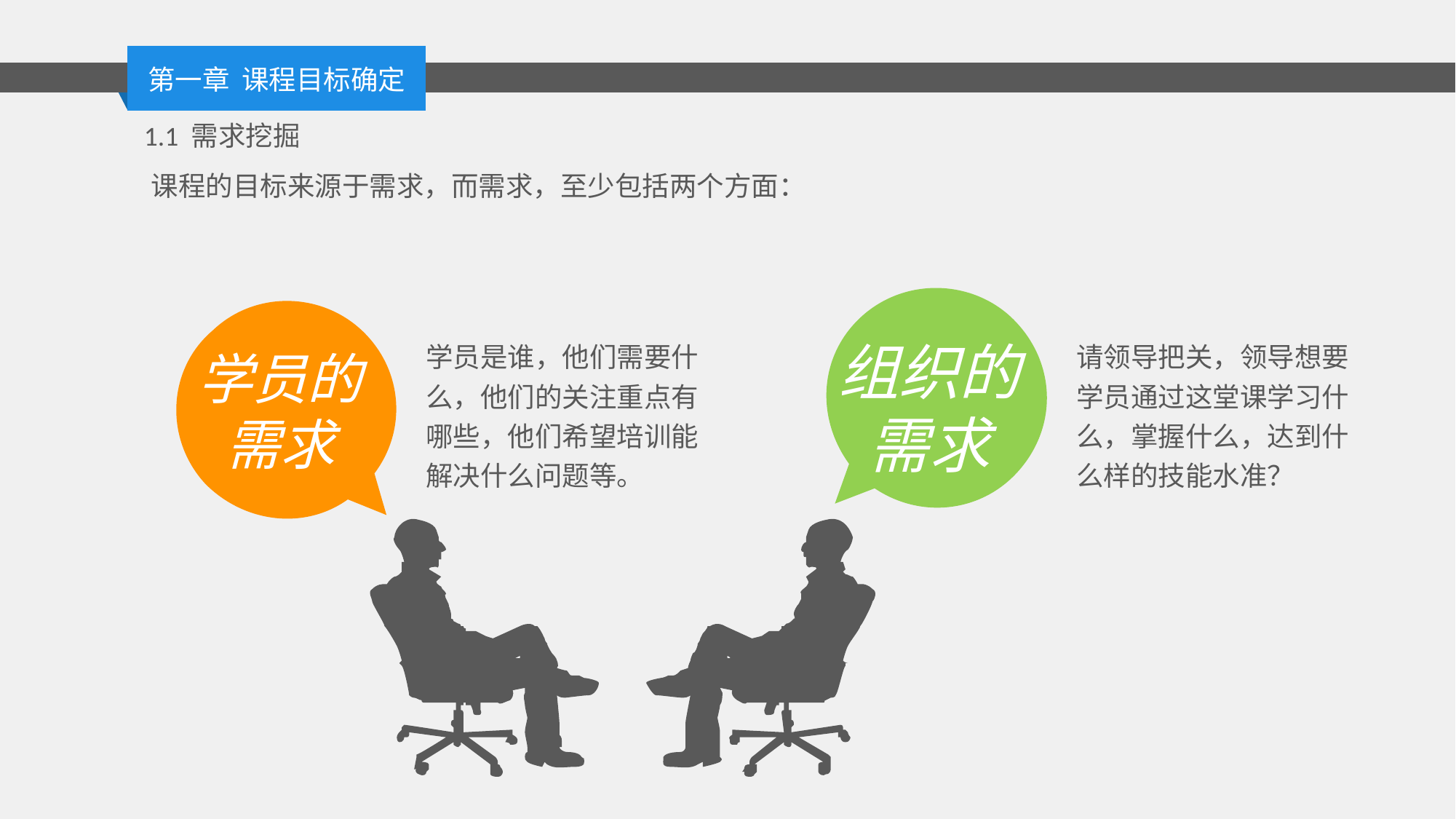

1.1 需求挖掘
课程的目标来源于需求，而需求，至少包括两个方面：

组织的需求

学员的需求
学员是谁，他们需要什么，他们的关注重点有哪些，他们希望培训能解决什么问题等。
请领导把关，领导想要学员通过这堂课学习什么，掌握什么，达到什么样的技能水准？